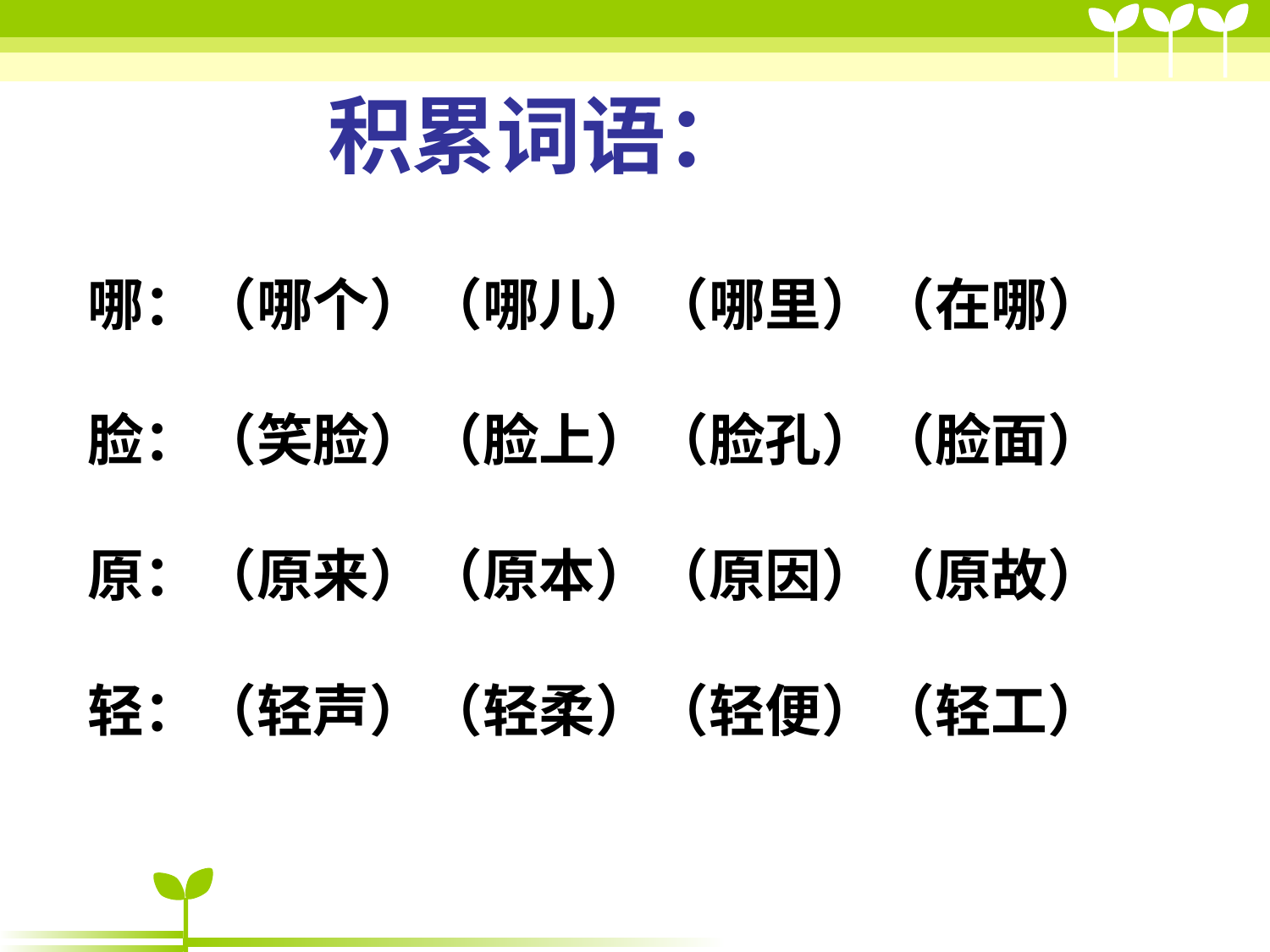

积累词语：
哪：（哪个）（哪儿）（哪里）（在哪）

脸：（笑脸）（脸上）（脸孔）（脸面）

原：（原来）（原本）（原因）（原故）

轻：（轻声）（轻柔）（轻便）（轻工）